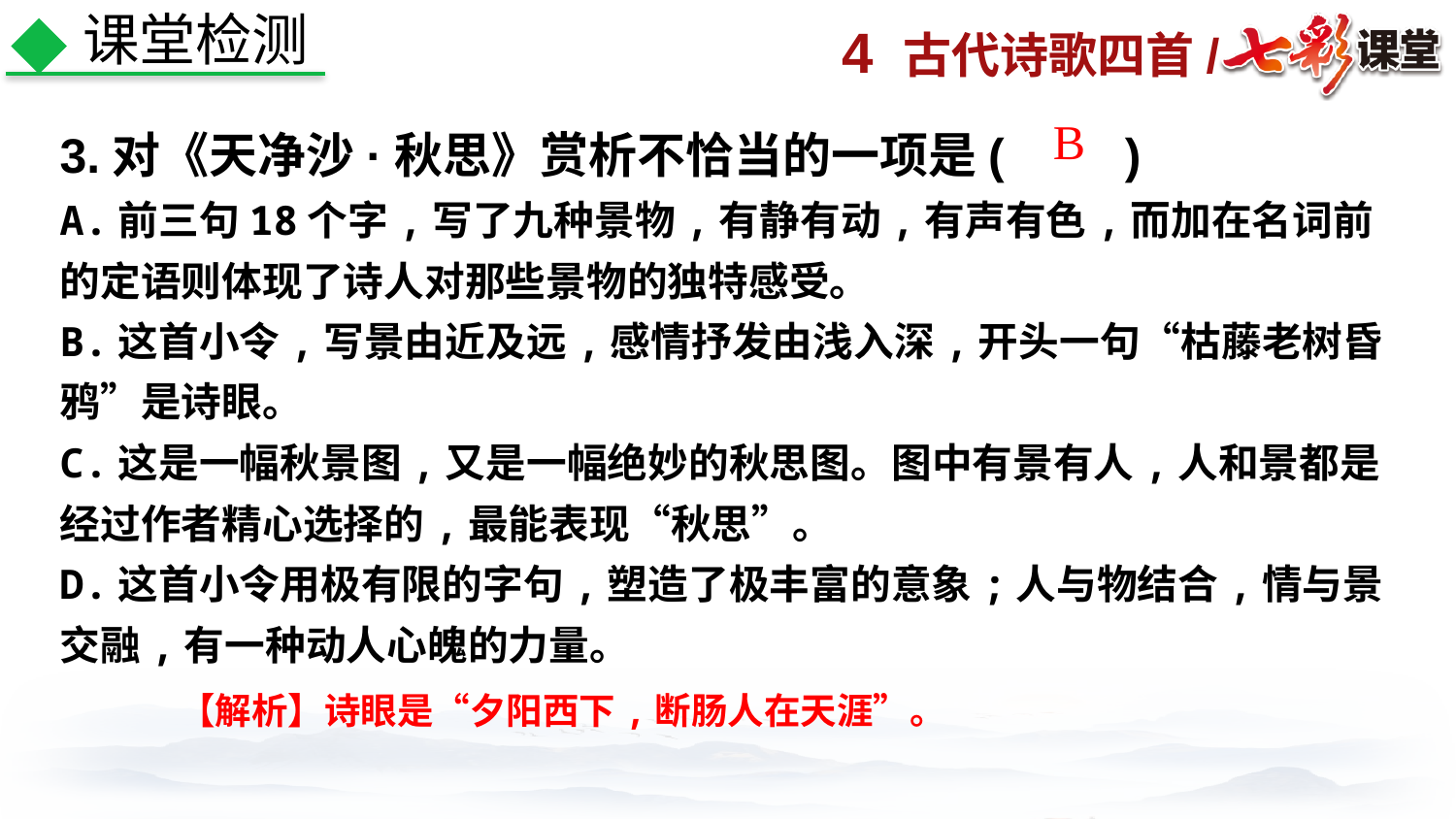

课堂检测

3.对《天净沙·秋思》赏析不恰当的一项是(　　)
A.前三句18个字,写了九种景物,有静有动,有声有色,而加在名词前的定语则体现了诗人对那些景物的独特感受。
B.这首小令,写景由近及远,感情抒发由浅入深,开头一句“枯藤老树昏鸦”是诗眼。
C.这是一幅秋景图,又是一幅绝妙的秋思图。图中有景有人,人和景都是经过作者精心选择的,最能表现“秋思”。
D.这首小令用极有限的字句,塑造了极丰富的意象;人与物结合,情与景交融,有一种动人心魄的力量。
 B
【解析】诗眼是“夕阳西下,断肠人在天涯”。